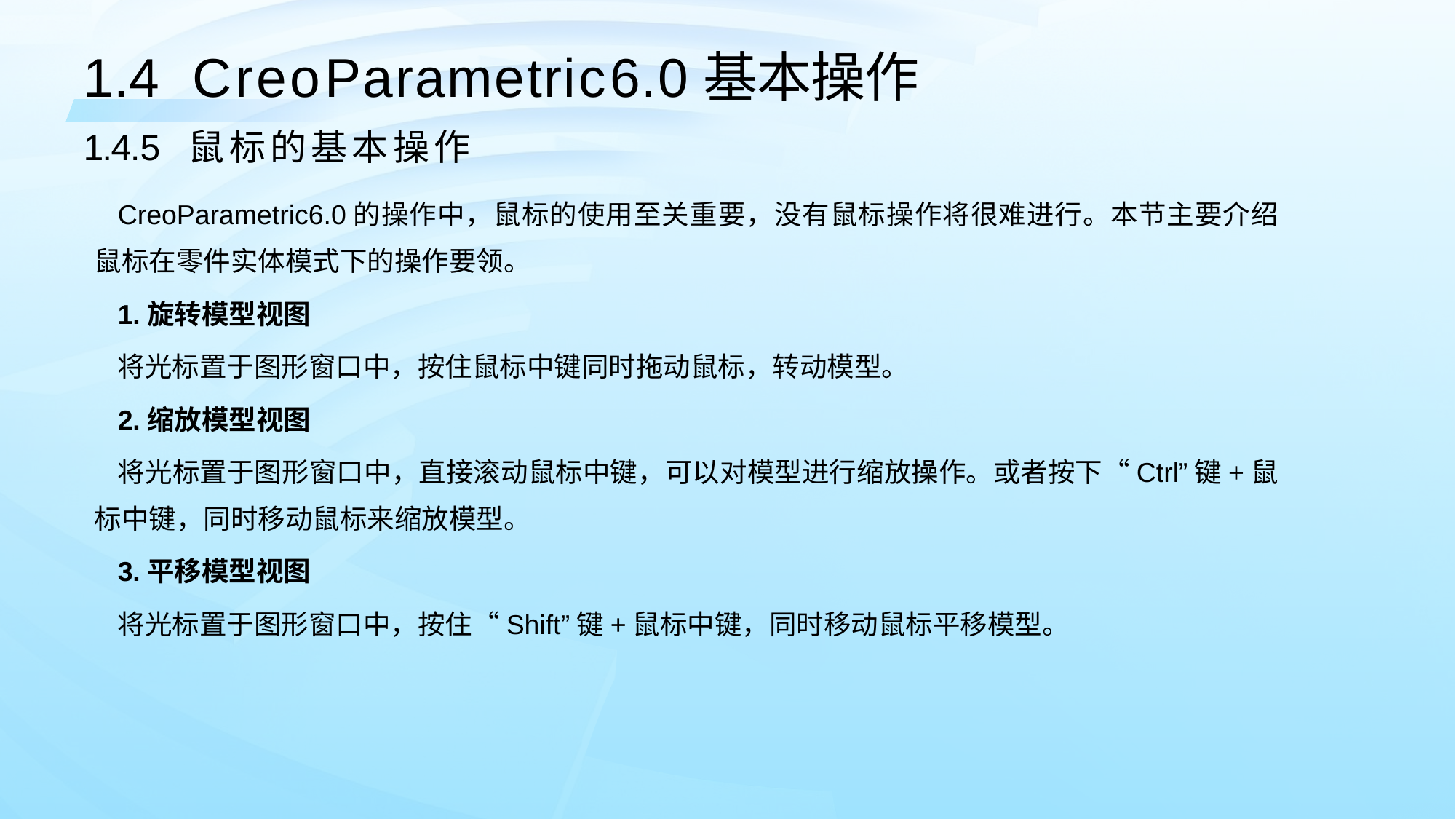

1.4	CreoParametric6.0基本操作
1.4.5 鼠标的基本操作
CreoParametric6.0的操作中，鼠标的使用至关重要，没有鼠标操作将很难进行。本节主要介绍鼠标在零件实体模式下的操作要领。
1.旋转模型视图
将光标置于图形窗口中，按住鼠标中键同时拖动鼠标，转动模型。
2.缩放模型视图
将光标置于图形窗口中，直接滚动鼠标中键，可以对模型进行缩放操作。或者按下“Ctrl”键+鼠标中键，同时移动鼠标来缩放模型。
3.平移模型视图
将光标置于图形窗口中，按住“Shift”键+鼠标中键，同时移动鼠标平移模型。